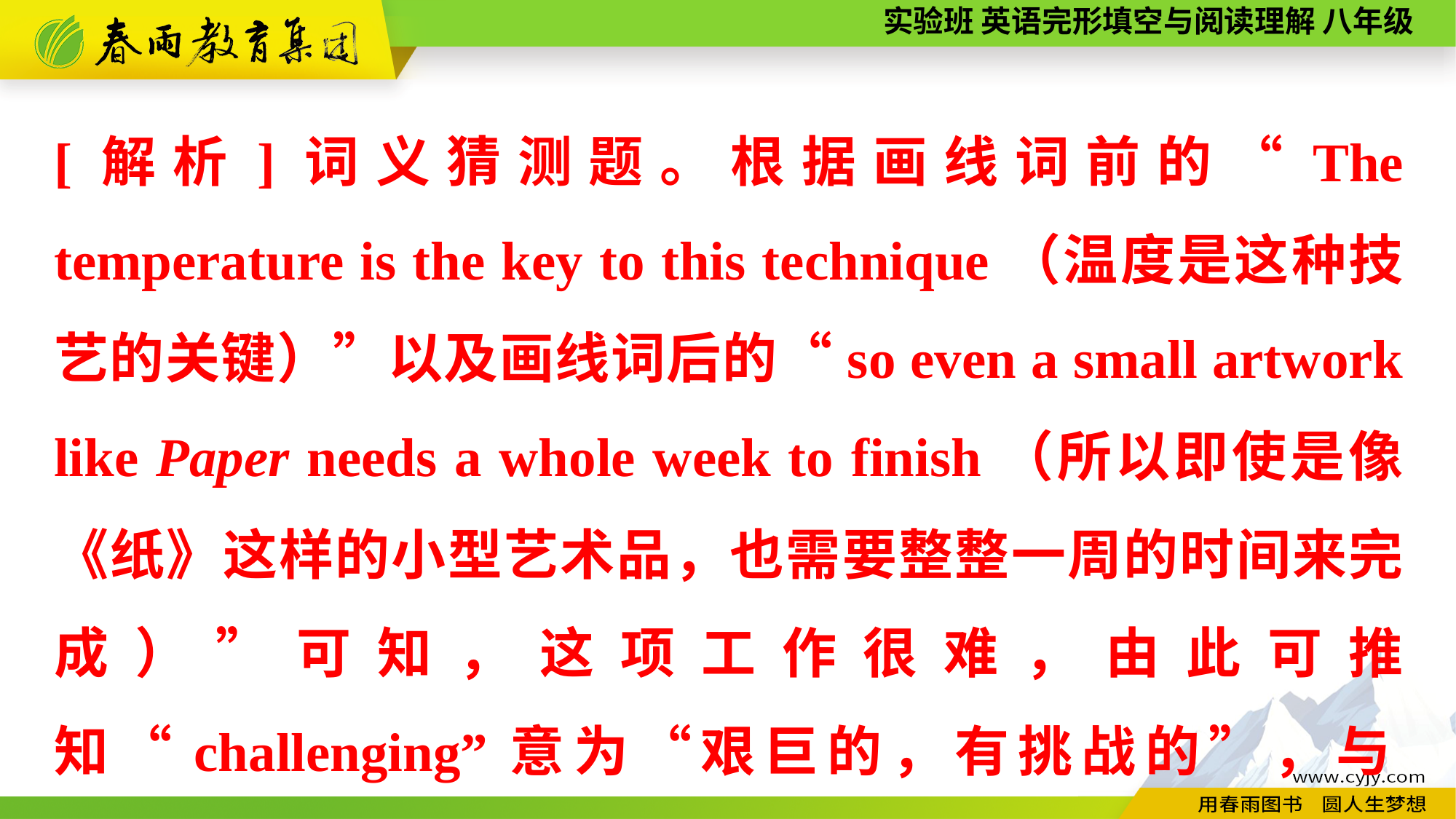

[解析]词义猜测题。根据画线词前的“The temperature is the key to this technique（温度是这种技艺的关键）”以及画线词后的“so even a small artwork like Paper needs a whole week to finish（所以即使是像《纸》这样的小型艺术品，也需要整整一周的时间来完成）”可知，这项工作很难，由此可推知“challenging”意为“艰巨的，有挑战的”，与difficult意思相近。故选A。